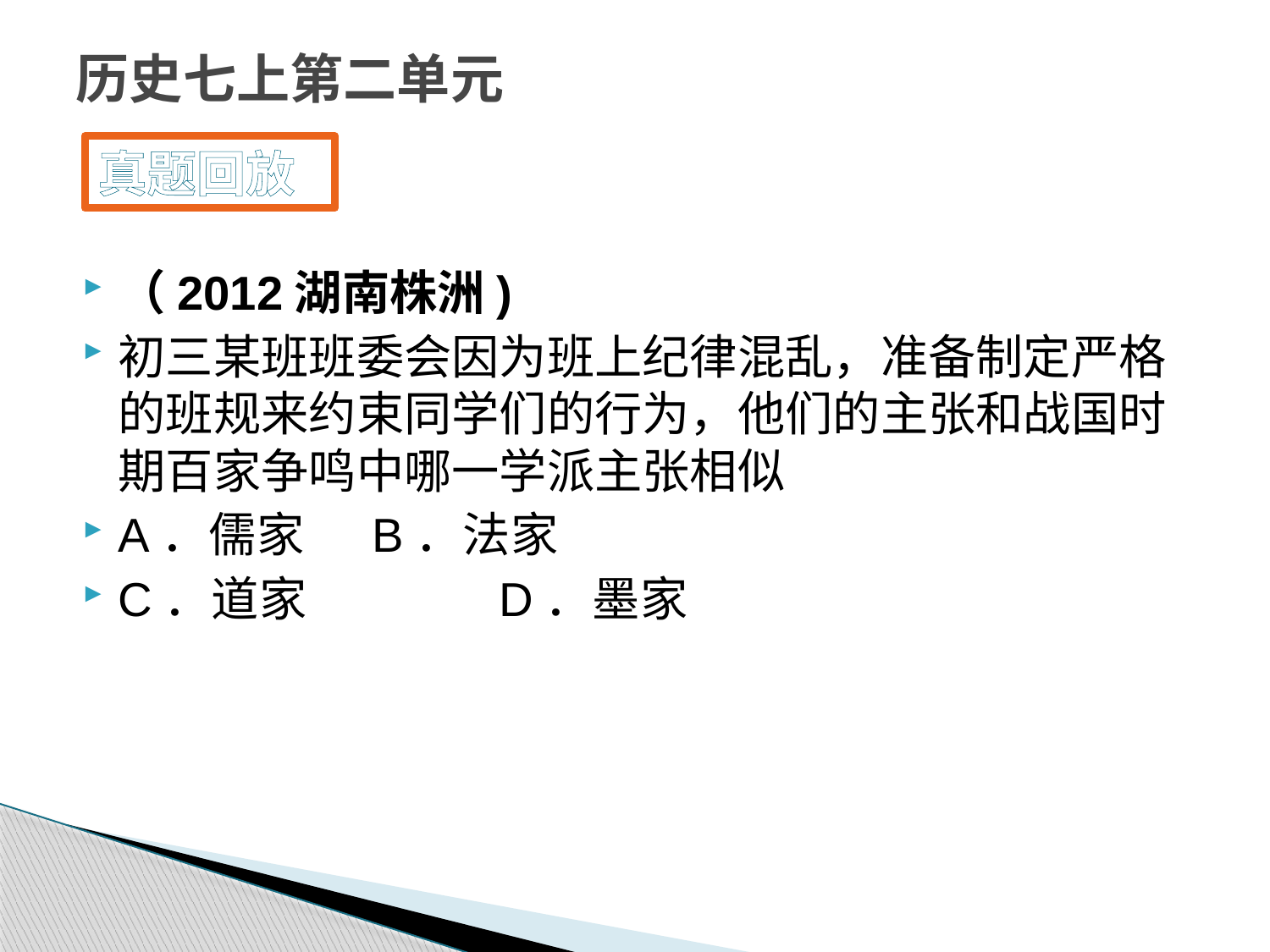

# 历史七上第二单元
真题回放
（2012湖南株洲)
初三某班班委会因为班上纪律混乱，准备制定严格的班规来约束同学们的行为，他们的主张和战国时期百家争鸣中哪一学派主张相似
A．儒家   	B．法家
C．道家		D．墨家